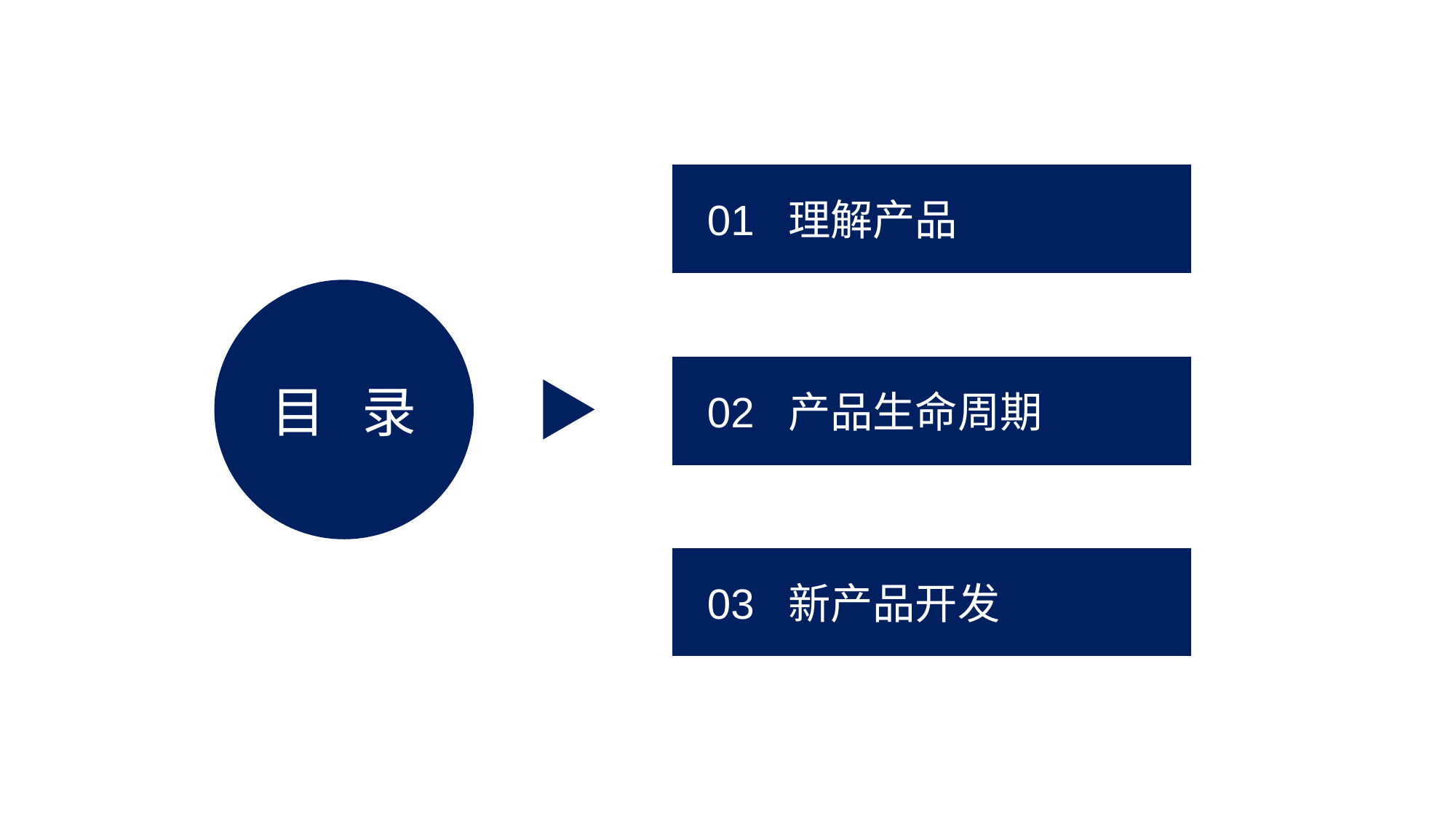

01  理解产品

目   录
  02  产品生命周期

  03  新产品开发